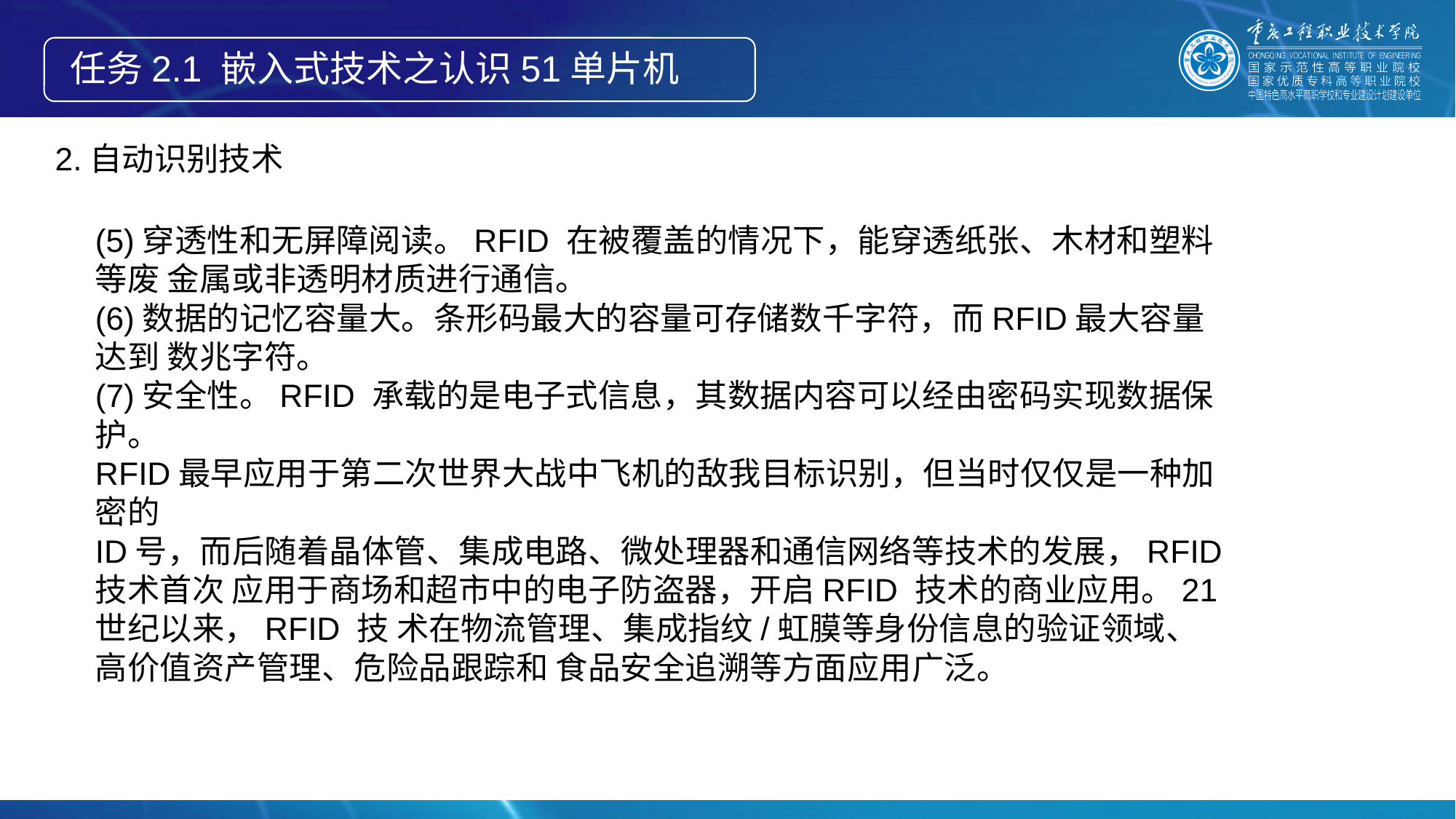

任务2.1 嵌入式技术之认识51单片机
2.自动识别技术
(5)穿透性和无屏障阅读。RFID 在被覆盖的情况下，能穿透纸张、木材和塑料等废 金属或非透明材质进行通信。
(6)数据的记忆容量大。条形码最大的容量可存储数千字符，而RFID最大容量达到 数兆字符。
(7)安全性。RFID 承载的是电子式信息，其数据内容可以经由密码实现数据保护。
RFID最早应用于第二次世界大战中飞机的敌我目标识别，但当时仅仅是一种加密的
ID号，而后随着晶体管、集成电路、微处理器和通信网络等技术的发展，RFID 技术首次 应用于商场和超市中的电子防盗器，开启RFID 技术的商业应用。21世纪以来，RFID 技 术在物流管理、集成指纹/虹膜等身份信息的验证领域、高价值资产管理、危险品跟踪和 食品安全追溯等方面应用广泛。